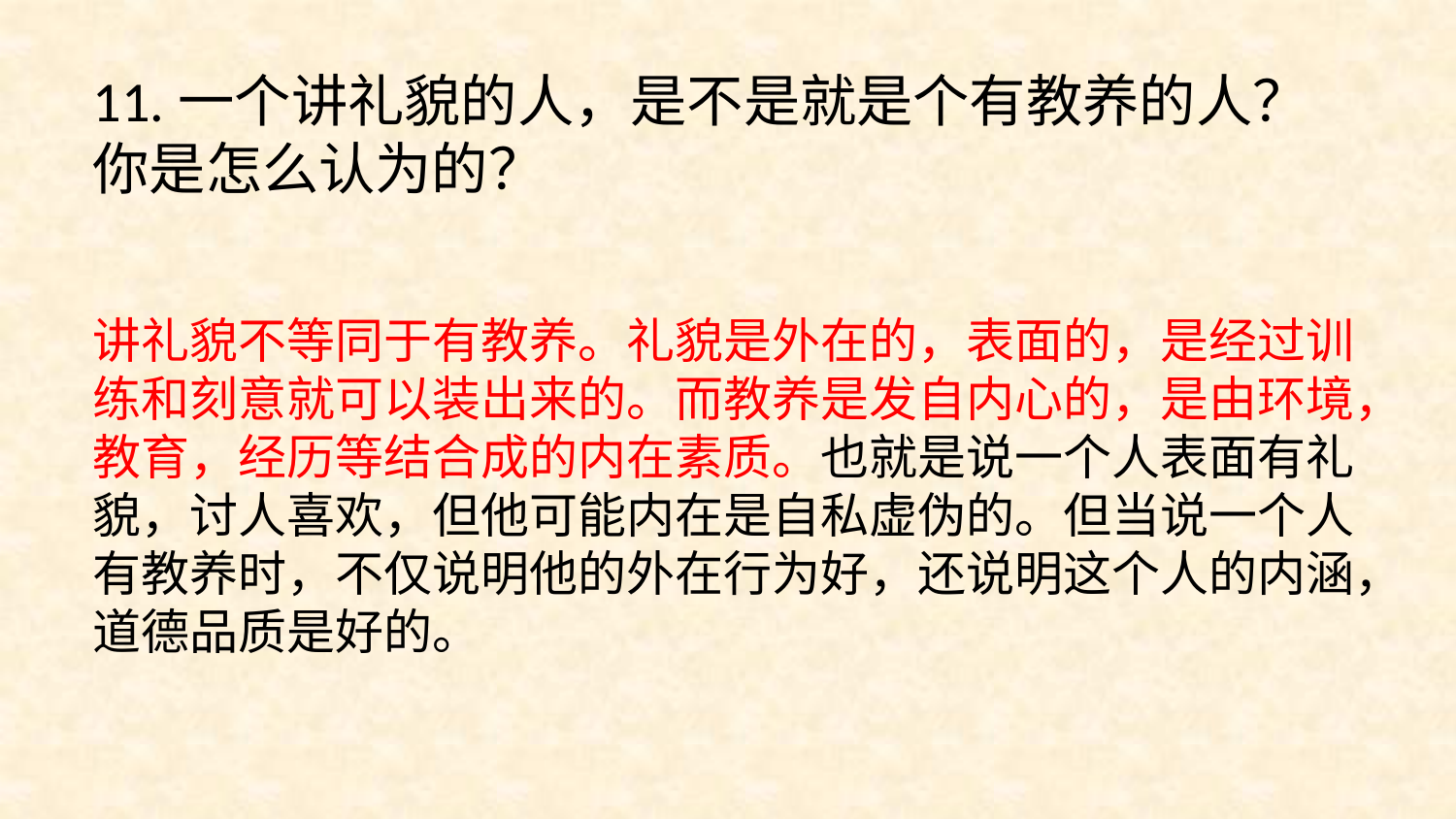

11.一个讲礼貌的人，是不是就是个有教养的人？你是怎么认为的？
讲礼貌不等同于有教养。礼貌是外在的，表面的，是经过训练和刻意就可以装出来的。而教养是发自内心的，是由环境，教育，经历等结合成的内在素质。也就是说一个人表面有礼貌，讨人喜欢，但他可能内在是自私虚伪的。但当说一个人有教养时，不仅说明他的外在行为好，还说明这个人的内涵，道德品质是好的。